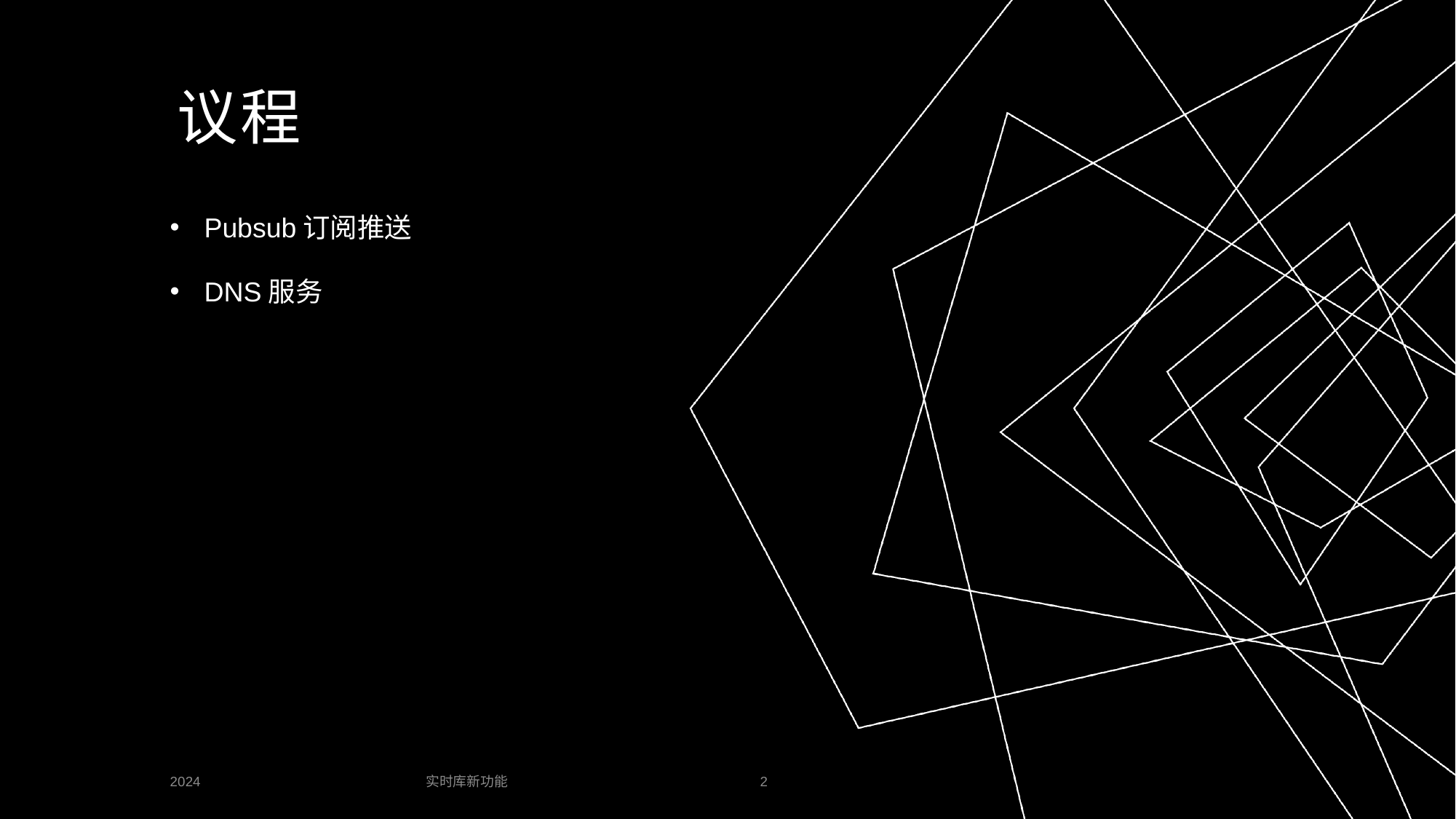

# 议程
Pubsub订阅推送
DNS服务
实时库新功能
2024
2